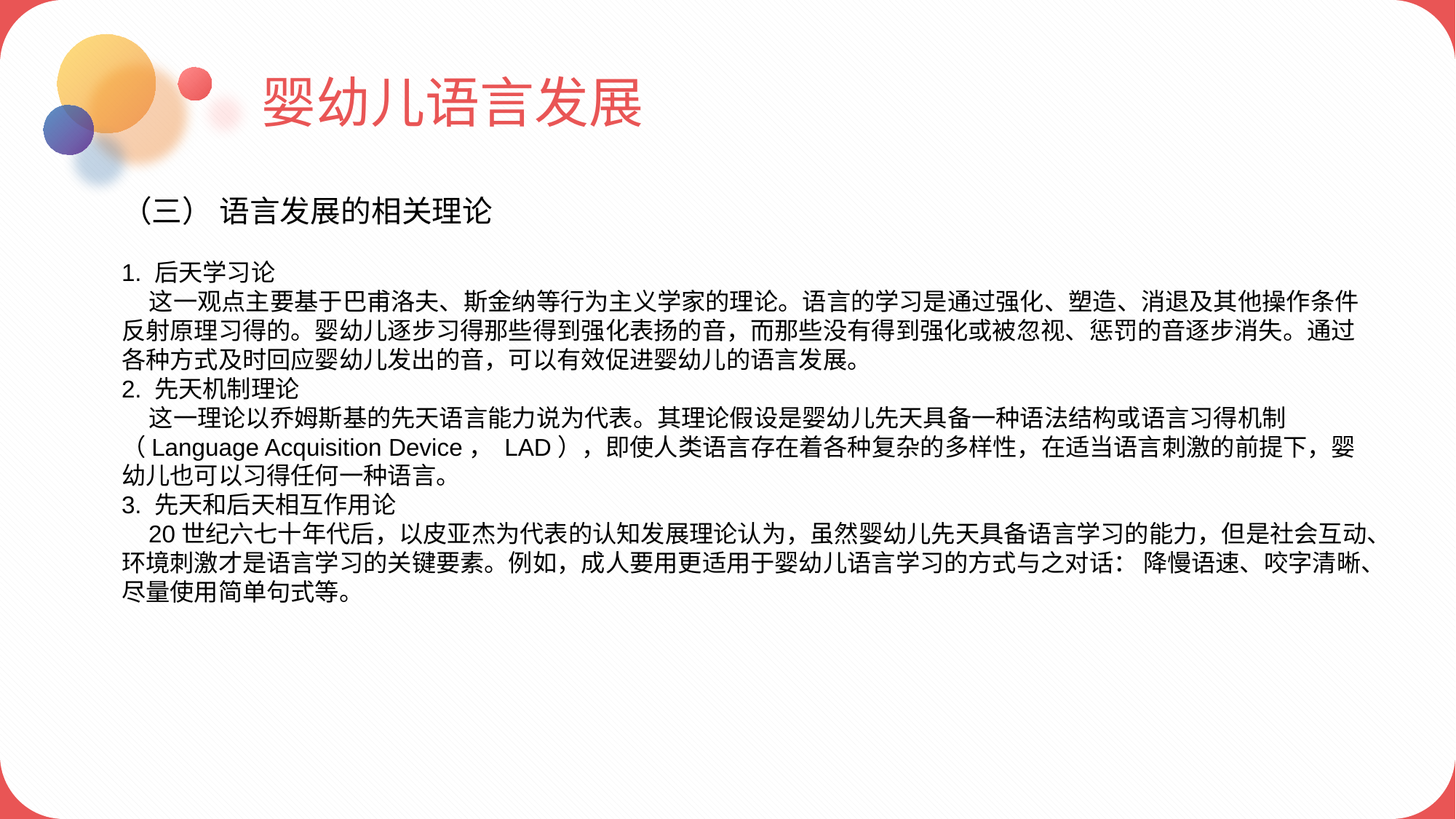

婴幼儿语言发展
（三） 语言发展的相关理论

1. 后天学习论
    这一观点主要基于巴甫洛夫、斯金纳等行为主义学家的理论。语言的学习是通过强化、塑造、消退及其他操作条件反射原理习得的。婴幼儿逐步习得那些得到强化表扬的音，而那些没有得到强化或被忽视、惩罚的音逐步消失。通过各种方式及时回应婴幼儿发出的音，可以有效促进婴幼儿的语言发展。
2. 先天机制理论
    这一理论以乔姆斯基的先天语言能力说为代表。其理论假设是婴幼儿先天具备一种语法结构或语言习得机制（Language Acquisition Device， LAD），即使人类语言存在着各种复杂的多样性，在适当语言刺激的前提下，婴幼儿也可以习得任何一种语言。
3. 先天和后天相互作用论
    20世纪六七十年代后，以皮亚杰为代表的认知发展理论认为，虽然婴幼儿先天具备语言学习的能力，但是社会互动、环境刺激才是语言学习的关键要素。例如，成人要用更适用于婴幼儿语言学习的方式与之对话： 降慢语速、咬字清晰、尽量使用简单句式等。